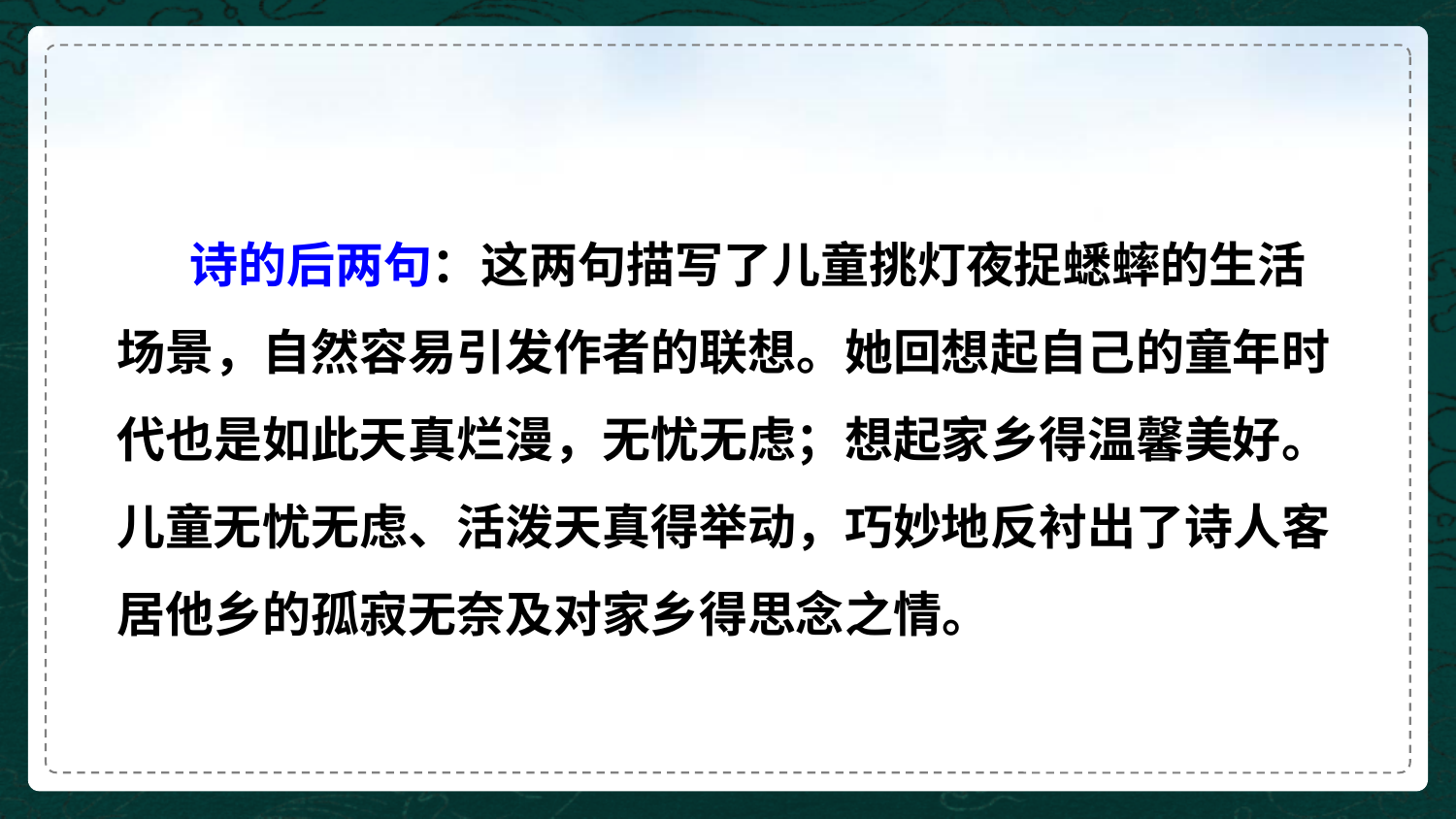

诗的后两句：这两句描写了儿童挑灯夜捉蟋蟀的生活场景，自然容易引发作者的联想。她回想起自己的童年时代也是如此天真烂漫，无忧无虑；想起家乡得温馨美好。儿童无忧无虑、活泼天真得举动，巧妙地反衬出了诗人客居他乡的孤寂无奈及对家乡得思念之情。